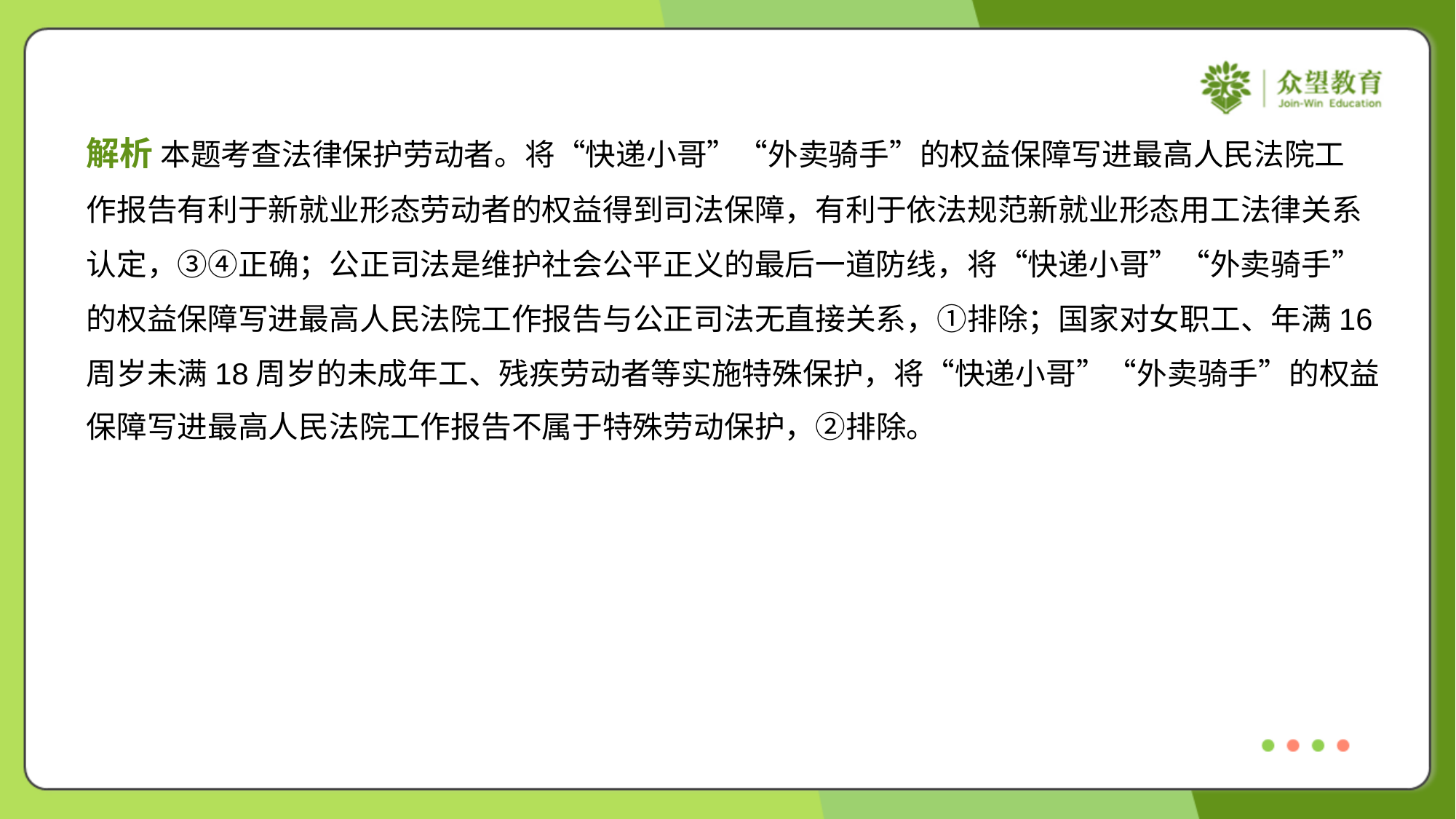

解析 本题考查法律保护劳动者。将“快递小哥”“外卖骑手”的权益保障写进最高人民法院工
作报告有利于新就业形态劳动者的权益得到司法保障，有利于依法规范新就业形态用工法律关系
认定，③④正确；公正司法是维护社会公平正义的最后一道防线，将“快递小哥”“外卖骑手”
的权益保障写进最高人民法院工作报告与公正司法无直接关系，①排除；国家对女职工、年满16
周岁未满18周岁的未成年工、残疾劳动者等实施特殊保护，将“快递小哥”“外卖骑手”的权益
保障写进最高人民法院工作报告不属于特殊劳动保护，②排除。